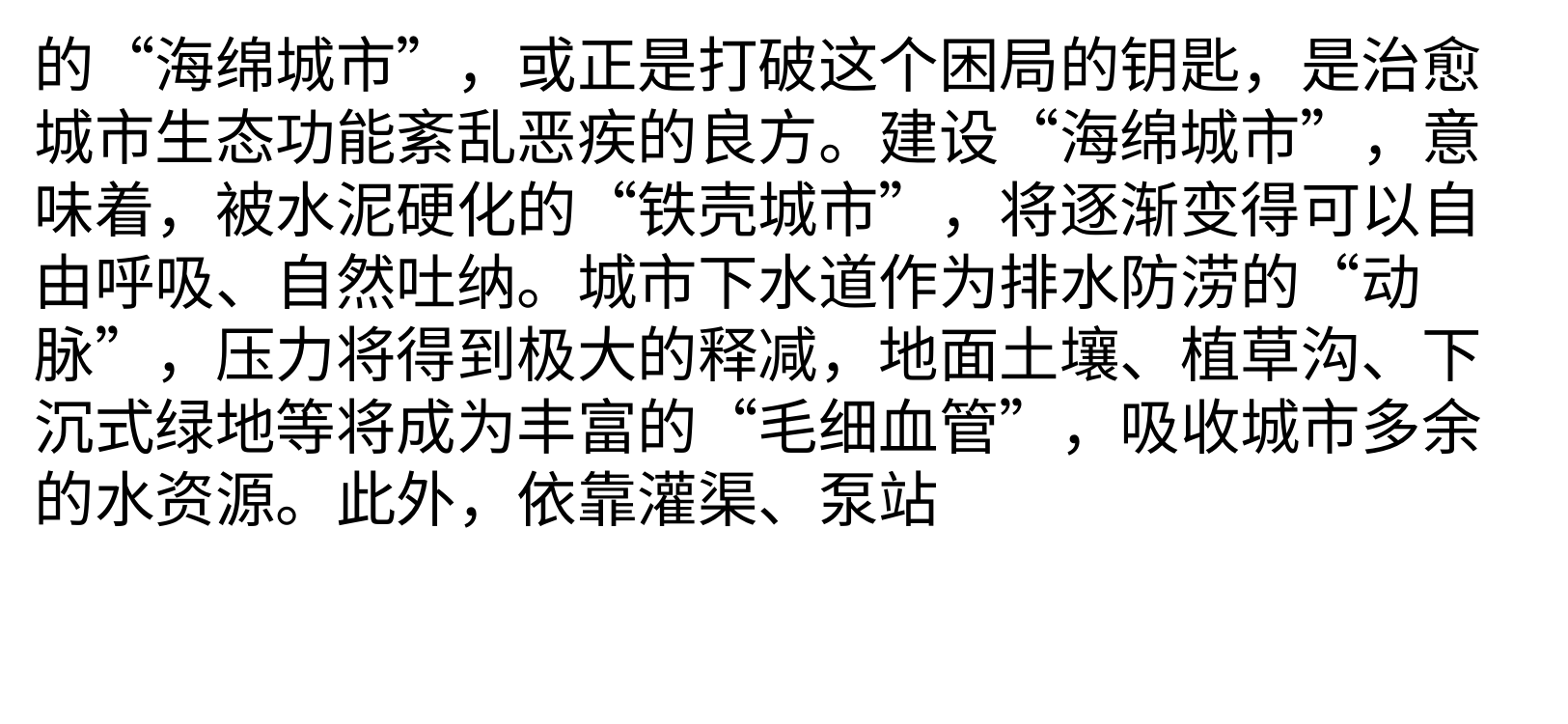

的“海绵城市”，或正是打破这个困局的钥匙，是治愈城市生态功能紊乱恶疾的良方。建设“海绵城市”，意味着，被水泥硬化的“铁壳城市”，将逐渐变得可以自由呼吸、自然吐纳。城市下水道作为排水防涝的“动脉”，压力将得到极大的释减，地面土壤、植草沟、下沉式绿地等将成为丰富的“毛细血管”，吸收城市多余的水资源。此外，依靠灌渠、泵站